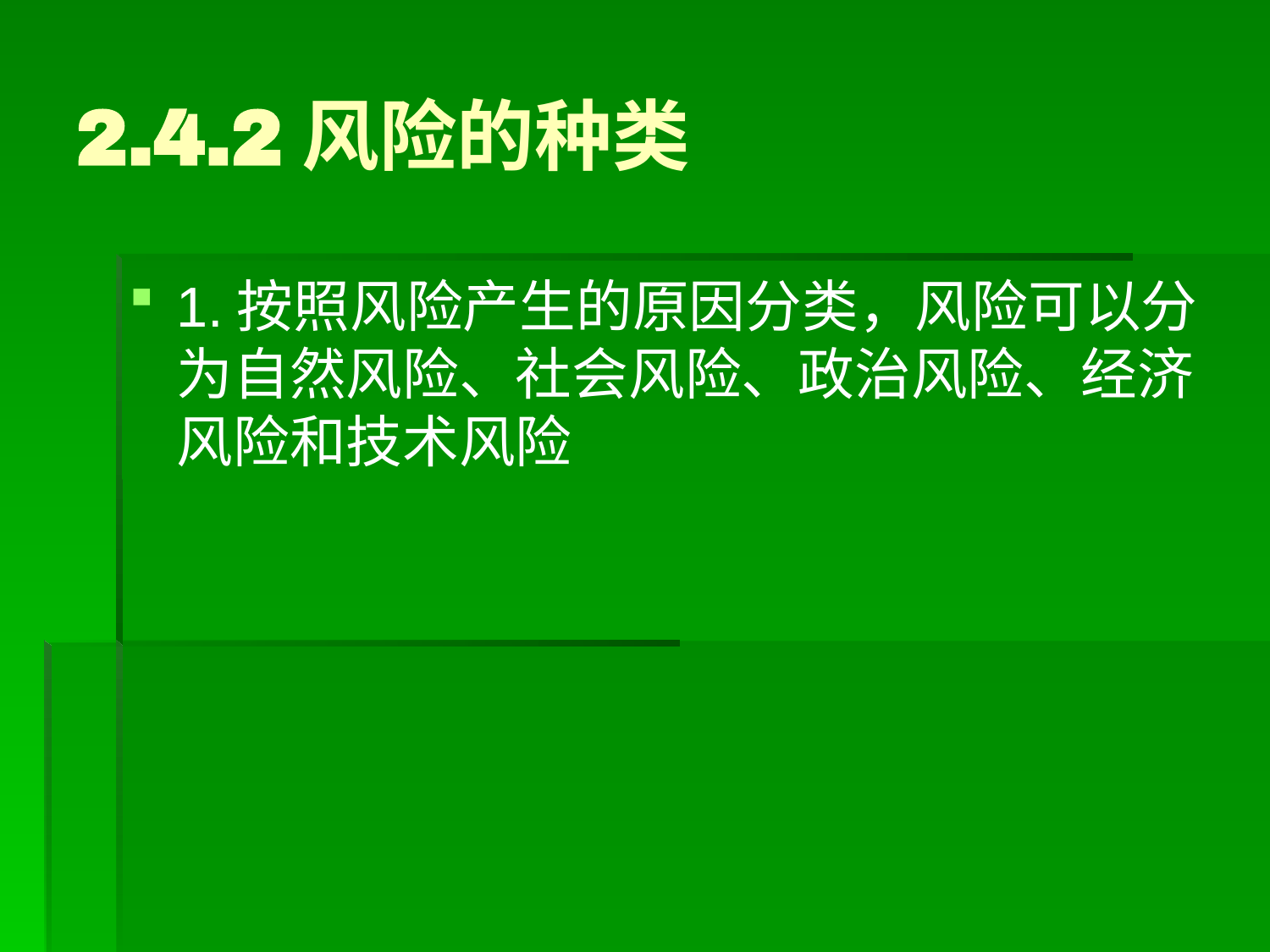

# 2.4.2风险的种类
1.按照风险产生的原因分类，风险可以分为自然风险、社会风险、政治风险、经济风险和技术风险